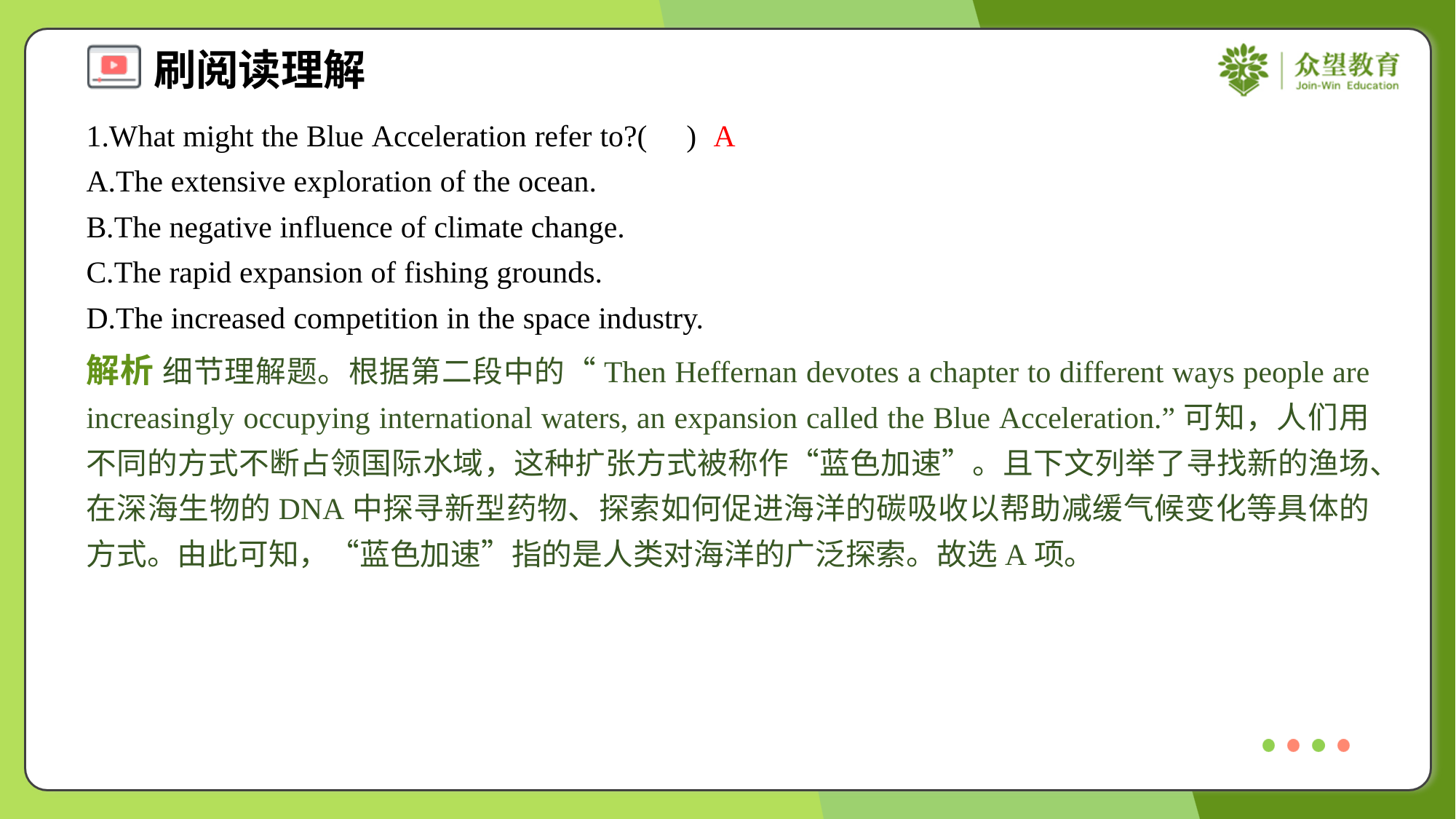

1.What might the Blue Acceleration refer to?(     )
A
A.The extensive exploration of the ocean.
B.The negative influence of climate change.
C.The rapid expansion of fishing grounds.
D.The increased competition in the space industry.
解析 细节理解题。根据第二段中的“Then Heffernan devotes a chapter to different ways people are increasingly occupying international waters, an expansion called the Blue Acceleration.”可知，人们用不同的方式不断占领国际水域，这种扩张方式被称作“蓝色加速”。且下文列举了寻找新的渔场、在深海生物的DNA中探寻新型药物、探索如何促进海洋的碳吸收以帮助减缓气候变化等具体的方式。由此可知，“蓝色加速”指的是人类对海洋的广泛探索。故选A项。